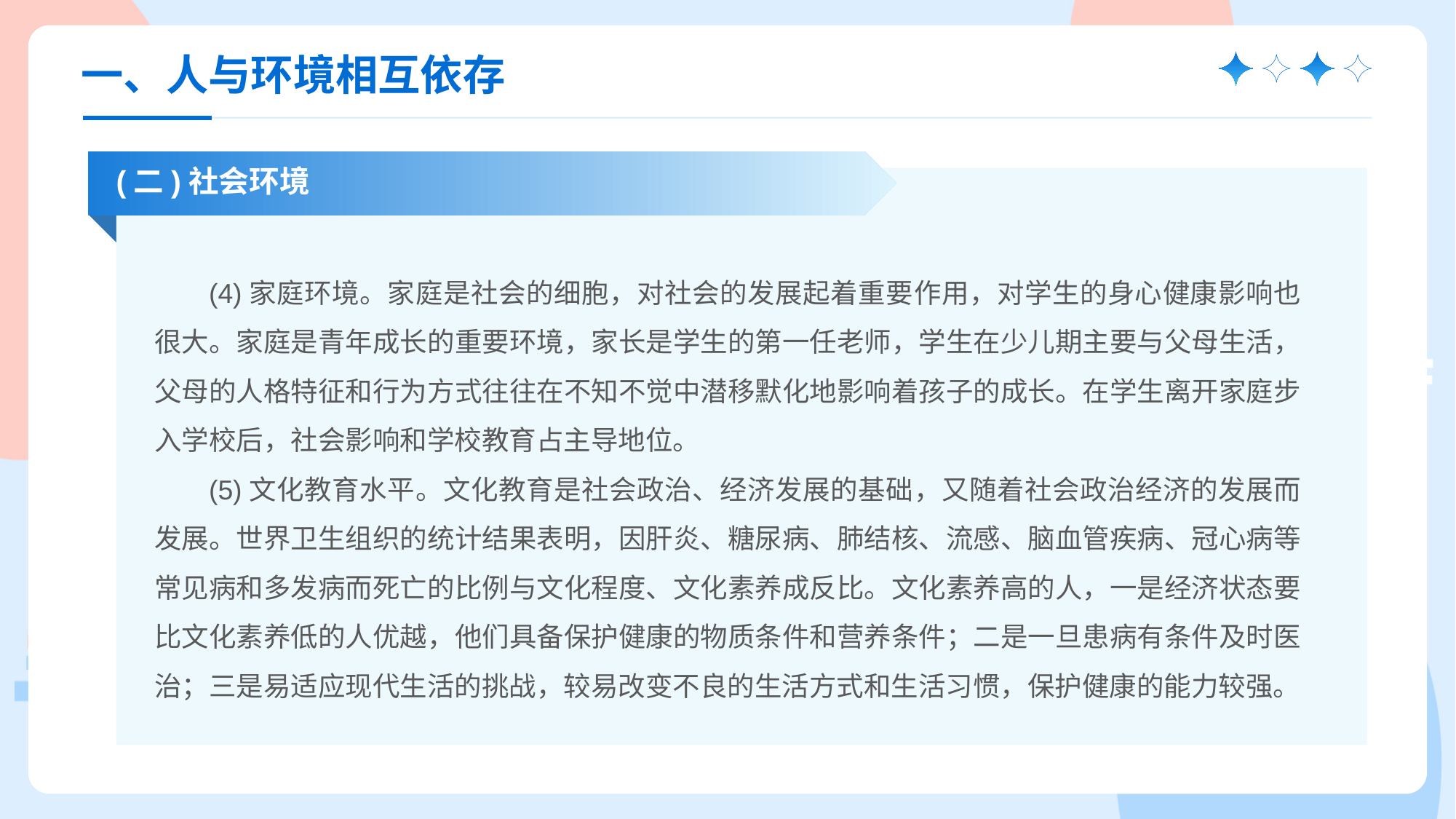

一、人与环境相互依存
(二)社会环境

(4)家庭环境。家庭是社会的细胞，对社会的发展起着重要作用，对学生的身心健康影响也很大。家庭是青年成长的重要环境，家长是学生的第一任老师，学生在少儿期主要与父母生活，父母的人格特征和行为方式往往在不知不觉中潜移默化地影响着孩子的成长。在学生离开家庭步入学校后，社会影响和学校教育占主导地位。
(5)文化教育水平。文化教育是社会政治、经济发展的基础，又随着社会政治经济的发展而发展。世界卫生组织的统计结果表明，因肝炎、糖尿病、肺结核、流感、脑血管疾病、冠心病等常见病和多发病而死亡的比例与文化程度、文化素养成反比。文化素养高的人，一是经济状态要比文化素养低的人优越，他们具备保护健康的物质条件和营养条件；二是一旦患病有条件及时医治；三是易适应现代生活的挑战，较易改变不良的生活方式和生活习惯，保护健康的能力较强。